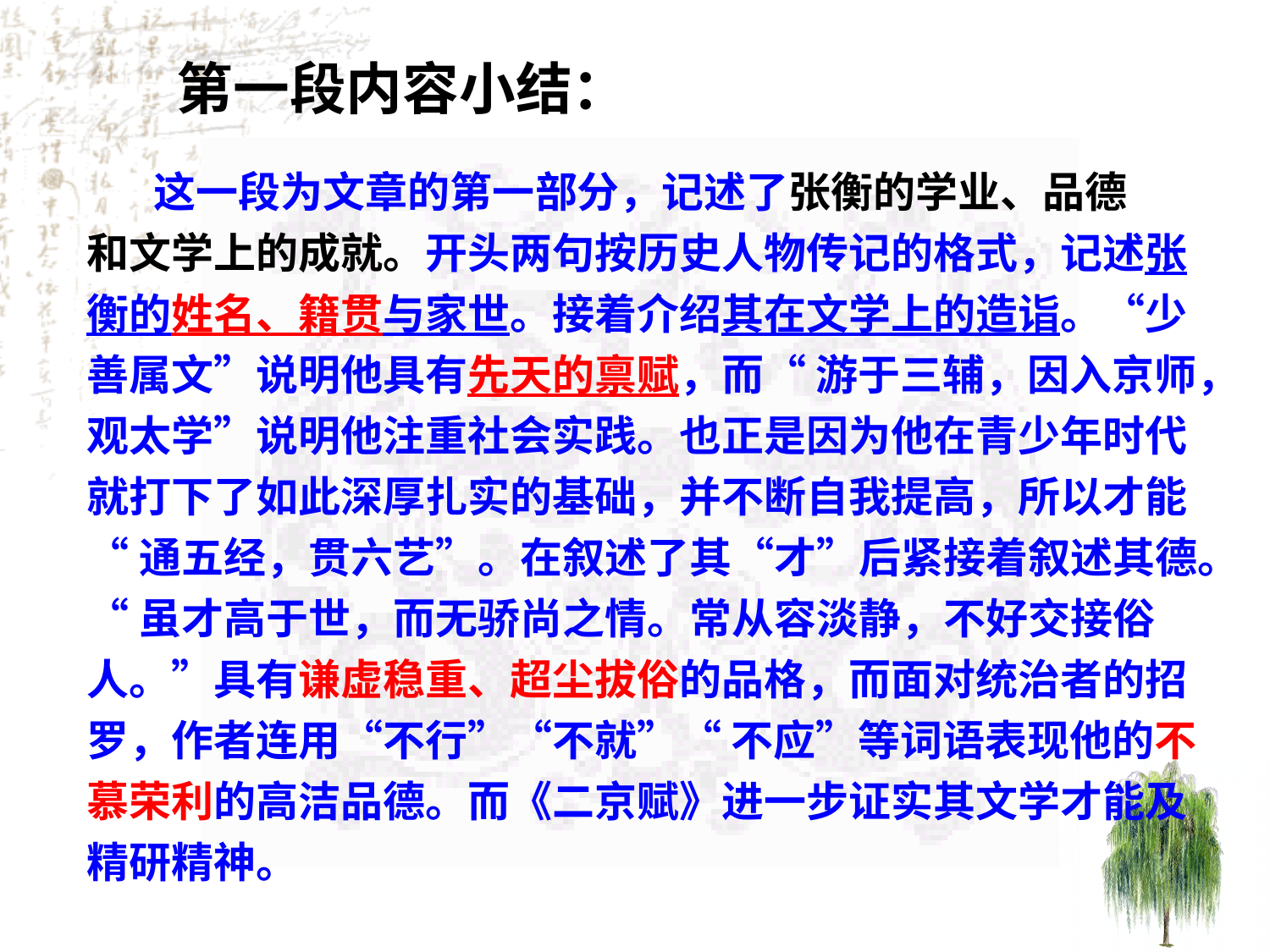

第一段内容小结：
      这一段为文章的第一部分，记述了张衡的学业、品德
和文学上的成就。开头两句按历史人物传记的格式，记述张
衡的姓名、籍贯与家世。接着介绍其在文学上的造诣。“少
善属文”说明他具有先天的禀赋，而“ 游于三辅，因入京师，
观太学”说明他注重社会实践。也正是因为他在青少年时代
就打下了如此深厚扎实的基础，并不断自我提高，所以才能
“通五经，贯六艺”。在叙述了其“才”后紧接着叙述其德。
“虽才高于世，而无骄尚之情。常从容淡静，不好交接俗人。”具有谦虚稳重、超尘拔俗的品格，而面对统治者的招罗，作者连用“不行”“不就”“ 不应”等词语表现他的不慕荣利的高洁品德。而《二京赋》进一步证实其文学才能及精研精神。